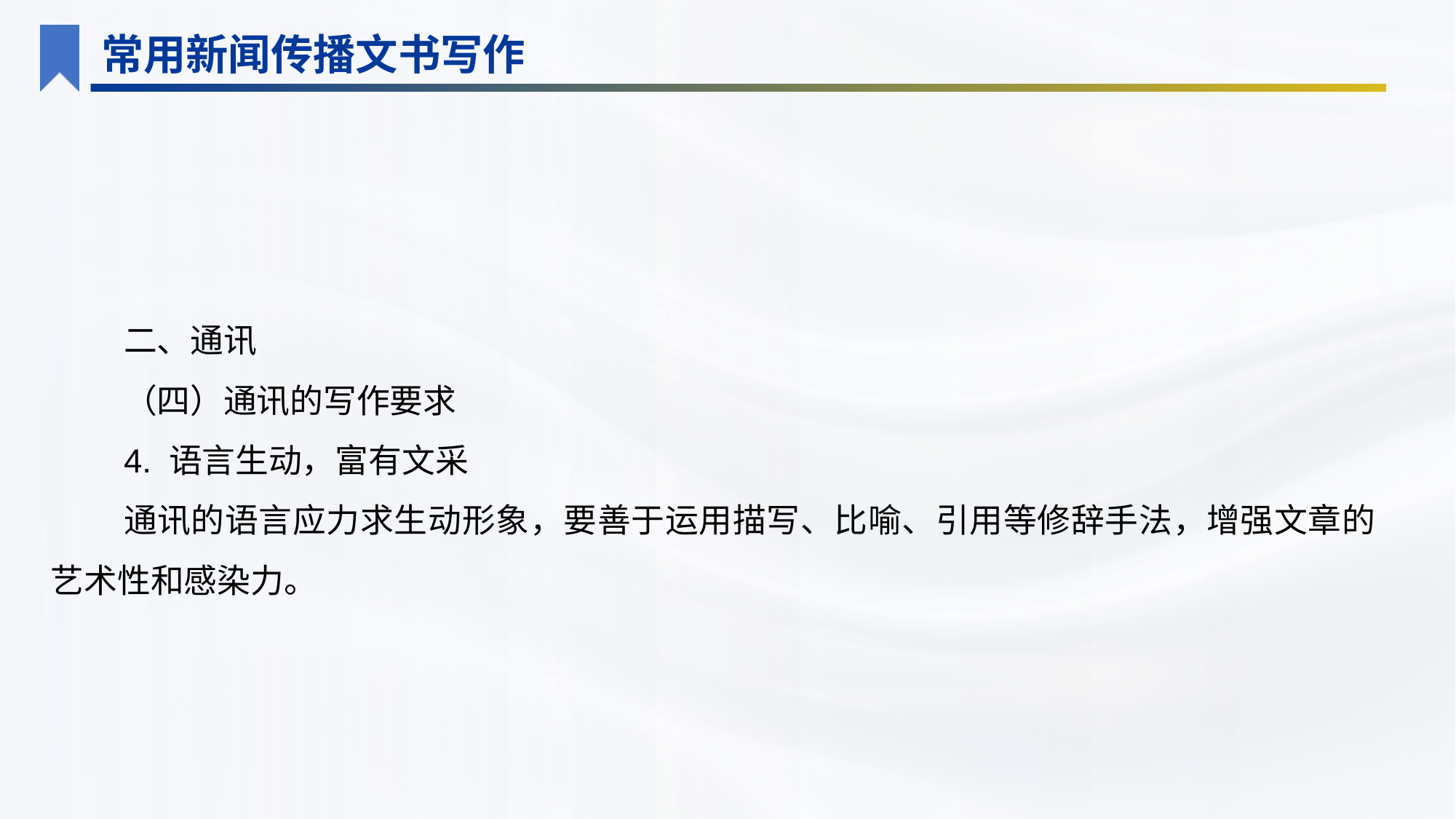

常用新闻传播文书写作
二、通讯
（四）通讯的写作要求
4. 语言生动，富有文采
通讯的语言应力求生动形象，要善于运用描写、比喻、引用等修辞手法，增强文章的艺术性和感染力。